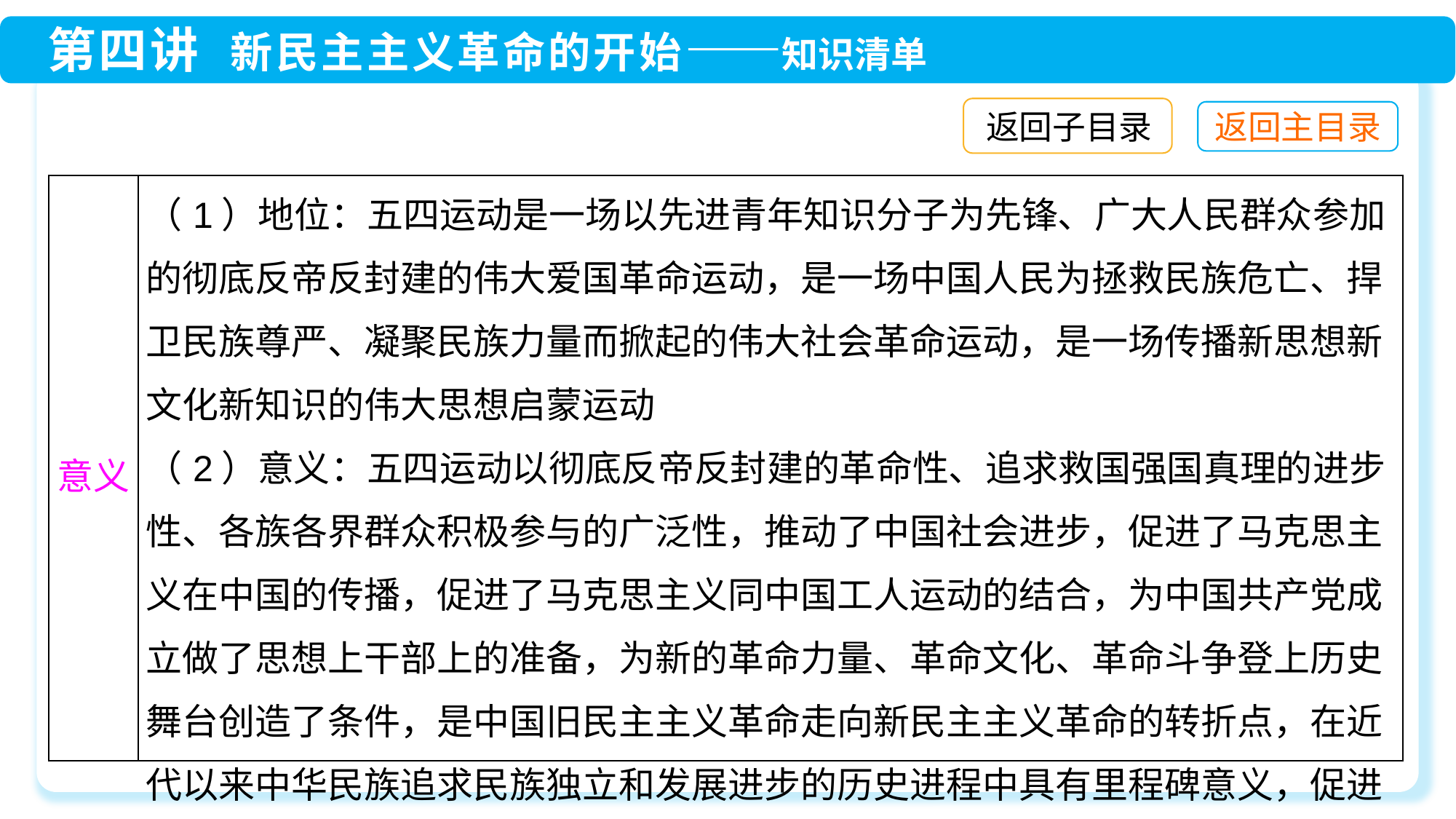

返回子目录
| 意义 | （1）地位：五四运动是一场以先进青年知识分子为先锋、广大人民群众参加的彻底反帝反封建的伟大爱国革命运动，是一场中国人民为拯救民族危亡、捍卫民族尊严、凝聚民族力量而掀起的伟大社会革命运动，是一场传播新思想新文化新知识的伟大思想启蒙运动 （2）意义：五四运动以彻底反帝反封建的革命性、追求救国强国真理的进步性、各族各界群众积极参与的广泛性，推动了中国社会进步，促进了马克思主义在中国的传播，促进了马克思主义同中国工人运动的结合，为中国共产党成立做了思想上干部上的准备，为新的革命力量、革命文化、革命斗争登上历史舞台创造了条件，是中国旧民主主义革命走向新民主主义革命的转折点，在近代以来中华民族追求民族独立和发展进步的历史进程中具有里程碑意义，促进了民族意识的全面觉醒 |
| --- | --- |